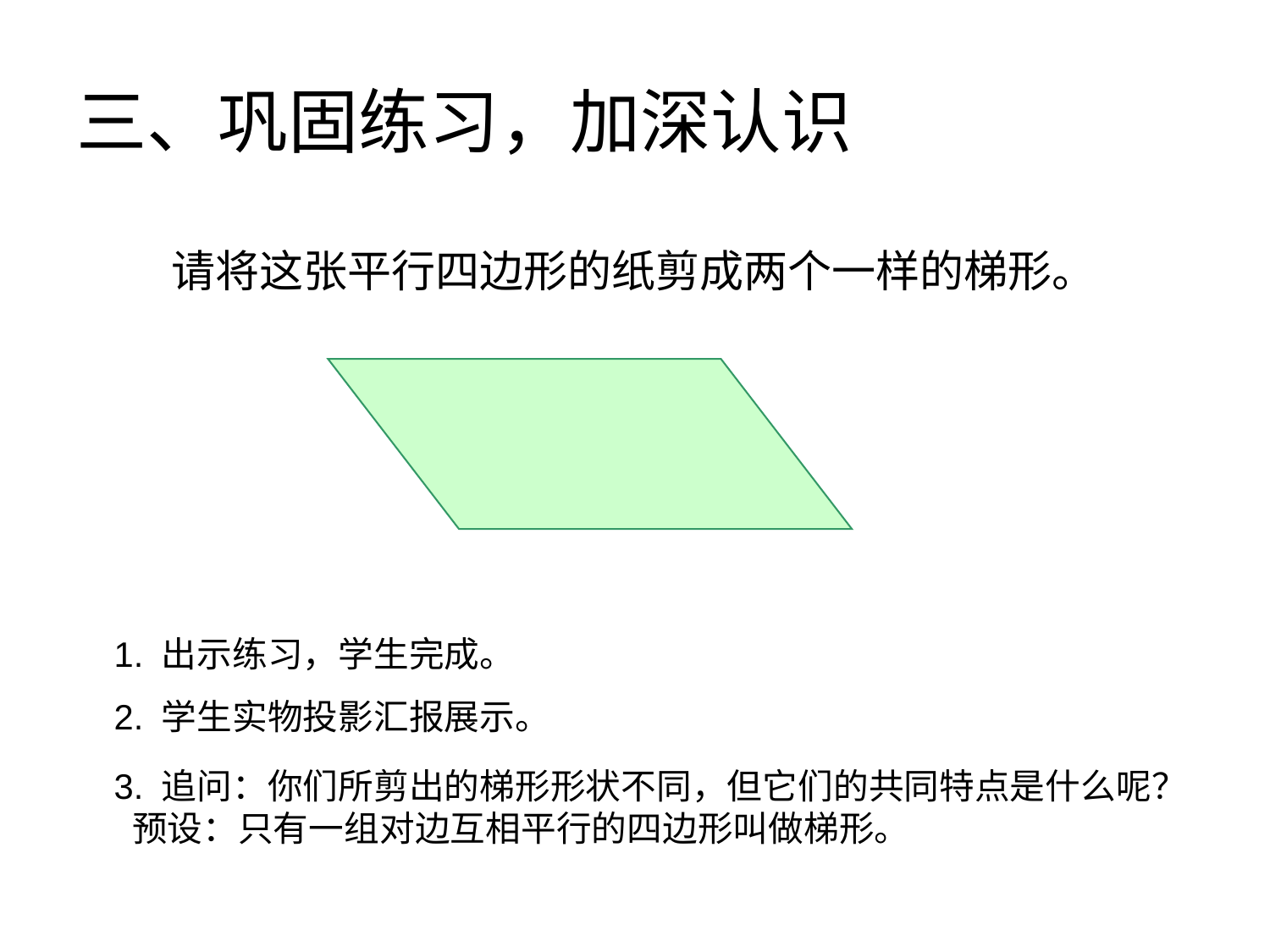

三、巩固练习，加深认识
请将这张平行四边形的纸剪成两个一样的梯形。

1. 出示练习，学生完成。
2. 学生实物投影汇报展示。
3. 追问：你们所剪出的梯形形状不同，但它们的共同特点是什么呢？
   预设：只有一组对边互相平行的四边形叫做梯形。